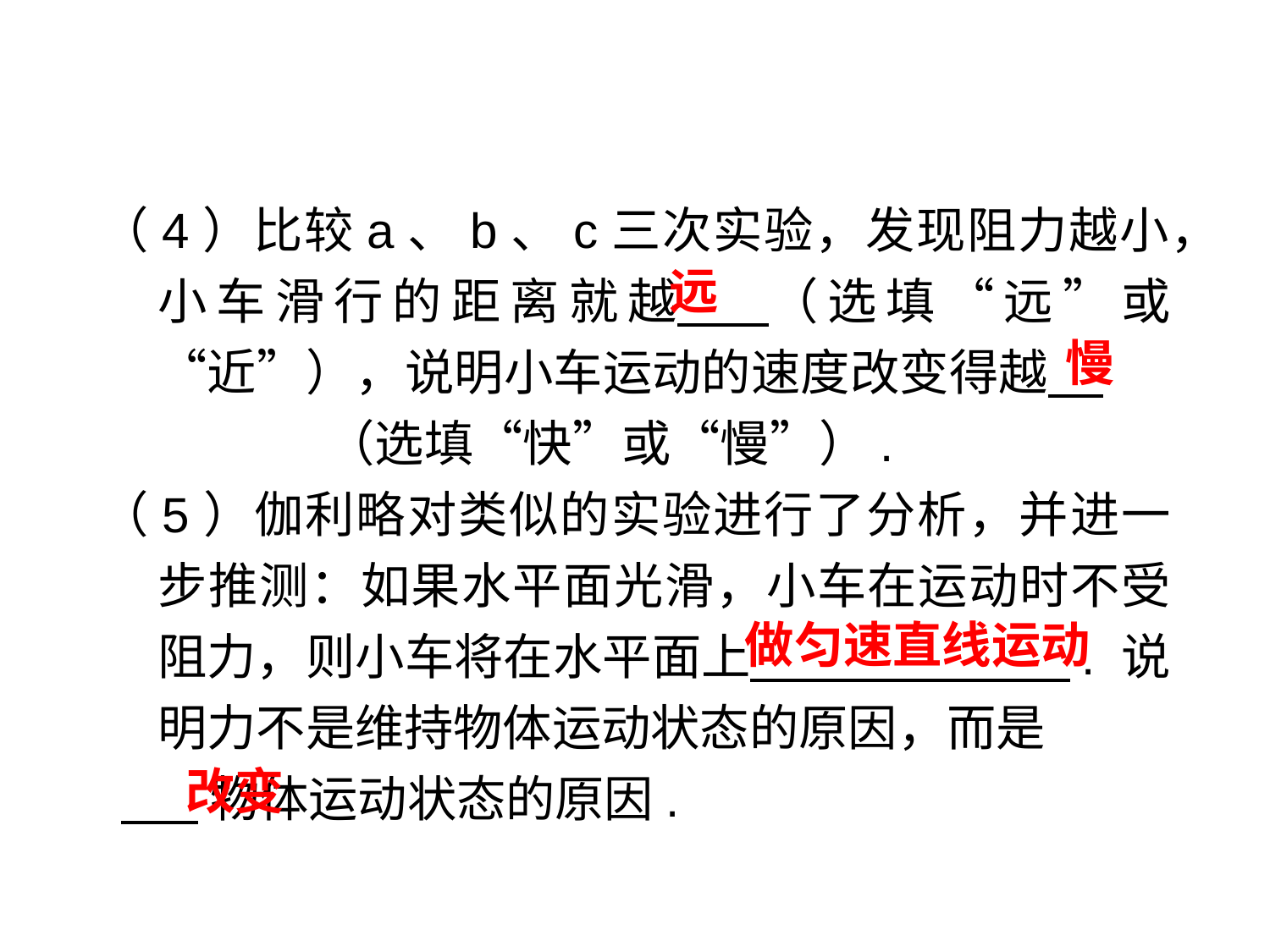

（4）比较a、b、c三次实验，发现阻力越小，小车滑行的距离就越    （选填“远”或“近”），说明小车运动的速度改变得越     .     　    　（选填“快”或“慢”）.
（5）伽利略对类似的实验进行了分析，并进一步推测：如果水平面光滑，小车在运动时不受阻力，则小车将在水平面上     　   　　　   . 说明力不是维持物体运动状态的原因，而是
         物体运动状态的原因.
远
慢
做匀速直线运动
改变